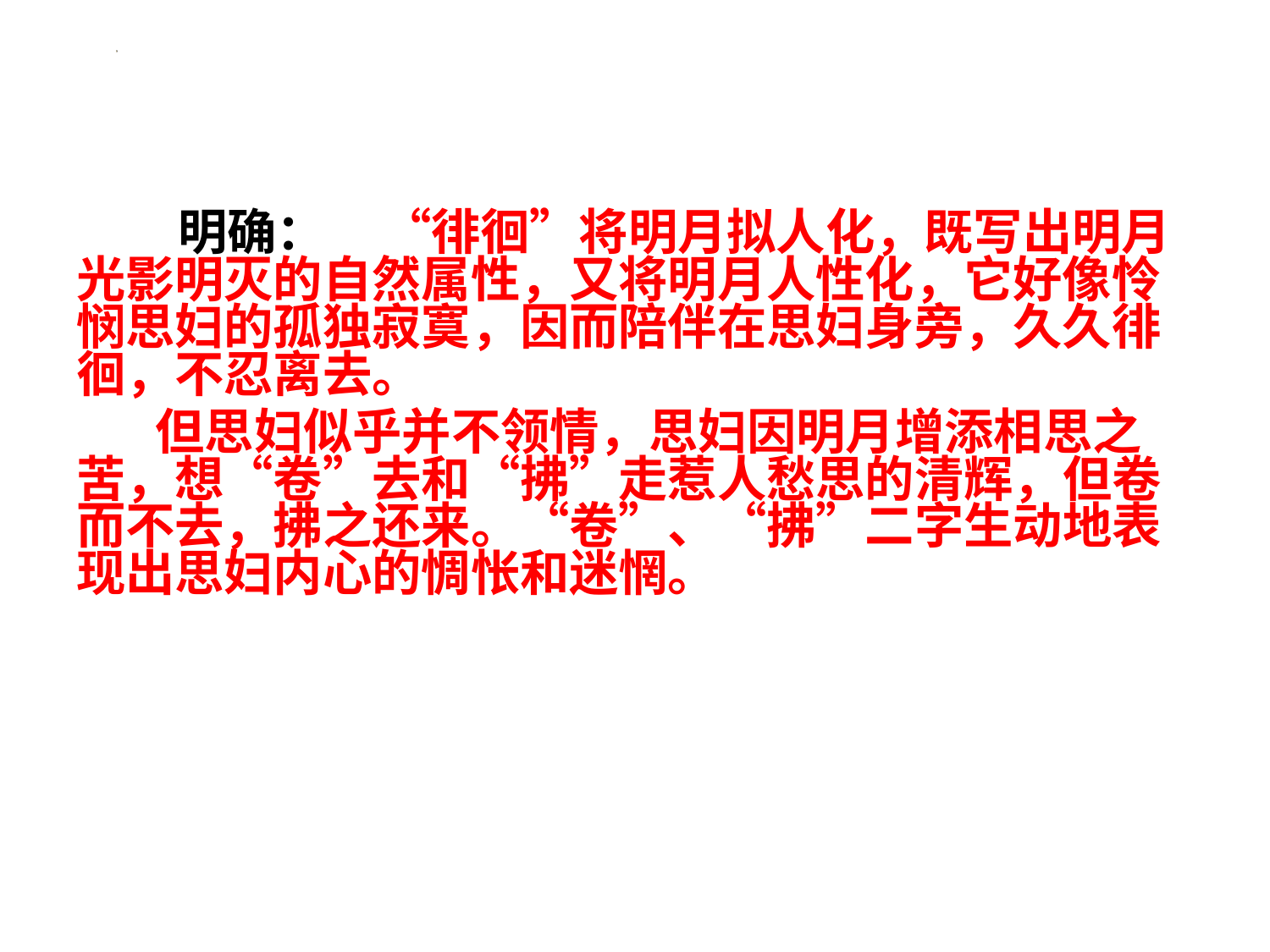

明确：     “徘徊”将明月拟人化，既写出明月光影明灭的自然属性，又将明月人性化，它好像怜悯思妇的孤独寂寞，因而陪伴在思妇身旁，久久徘徊，不忍离去。
      但思妇似乎并不领情，思妇因明月增添相思之苦，想“卷”去和“拂”走惹人愁思的清辉，但卷而不去，拂之还来。“卷”、“拂”二字生动地表现出思妇内心的惆怅和迷惘。